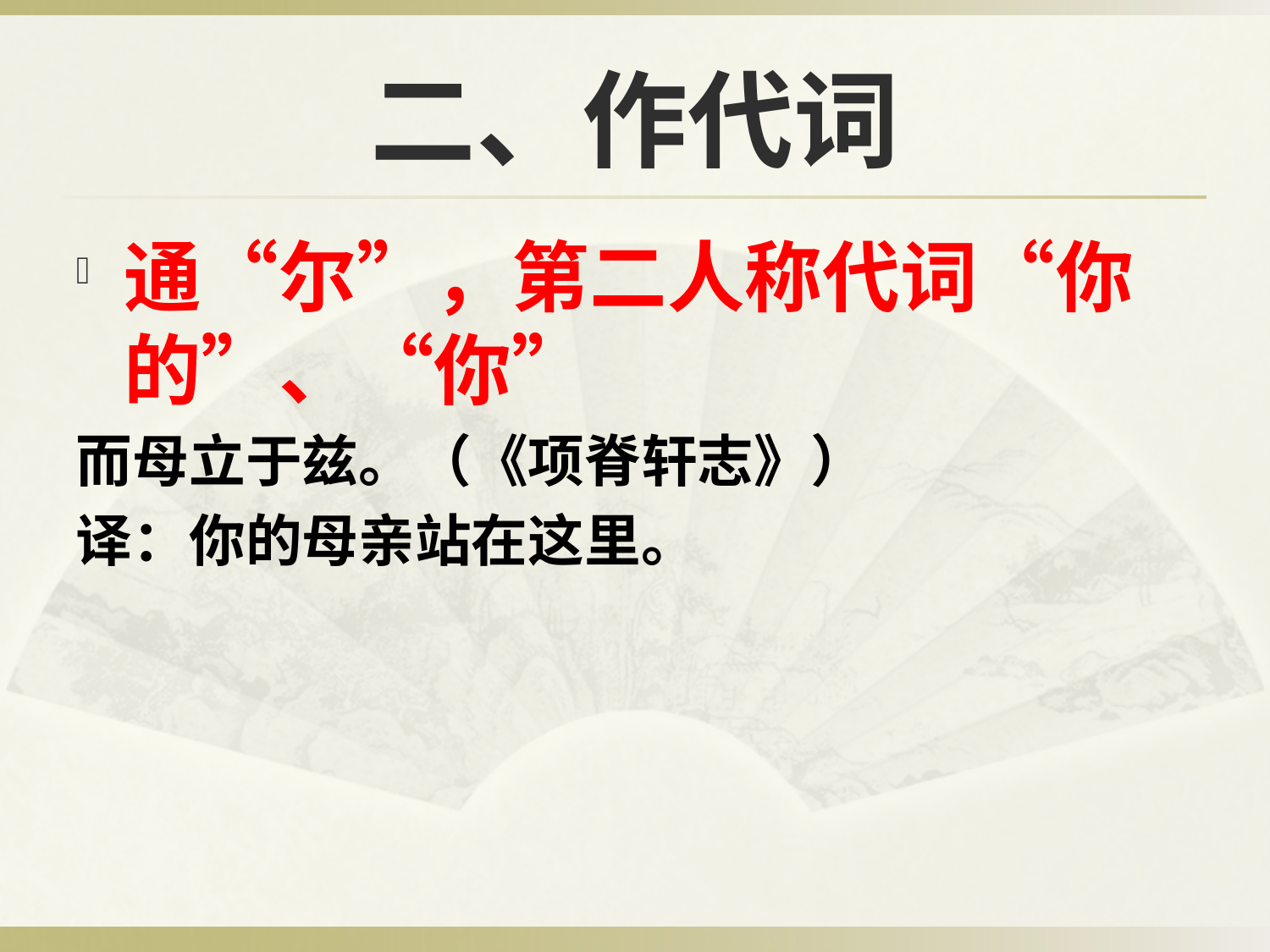

# 二、作代词
通“尔”，第二人称代词“你的”、“你”
而母立于兹。（《项脊轩志》）
译：你的母亲站在这里。